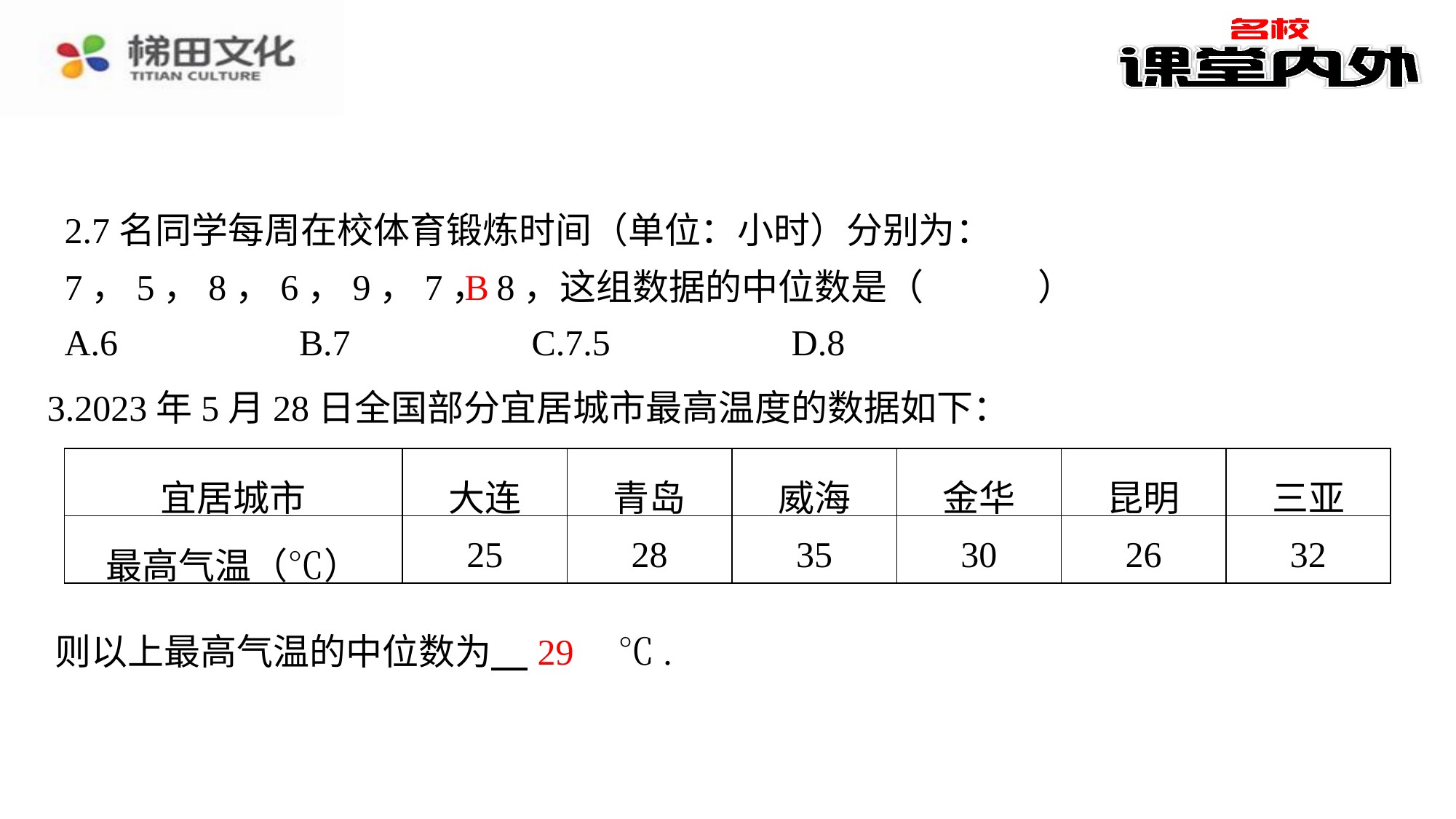

2.7名同学每周在校体育锻炼时间（单位：小时）分别为：7，5，8，6，9，7，8，这组数据的中位数是（　B　）
B
| A.6 | B.7 | C.7.5 | D.8 |
| --- | --- | --- | --- |
3.2023年5月28日全国部分宜居城市最高温度的数据如下：
| 宜居城市 | 大连 | 青岛 | 威海 | 金华 | 昆明 | 三亚 |
| --- | --- | --- | --- | --- | --- | --- |
| 最高气温（℃） | 25 | 28 | 35 | 30 | 26 | 32 |
29
则以上最高气温的中位数为 　29　⁠℃.